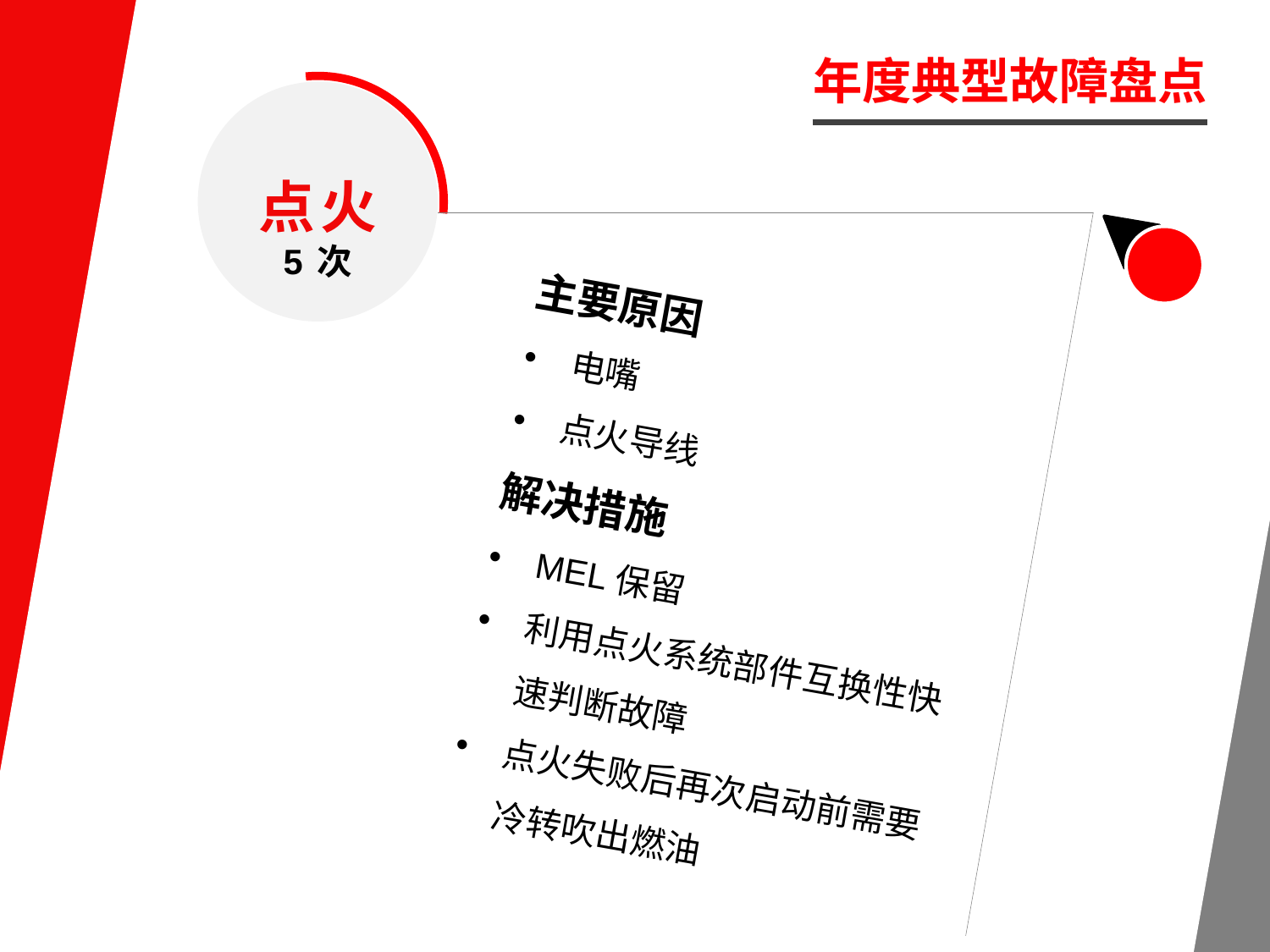

年度典型故障盘点

点火
5次

主要原因
电嘴
点火导线
解决措施
MEL保留
利用点火系统部件互换性快速判断故障
点火失败后再次启动前需要冷转吹出燃油